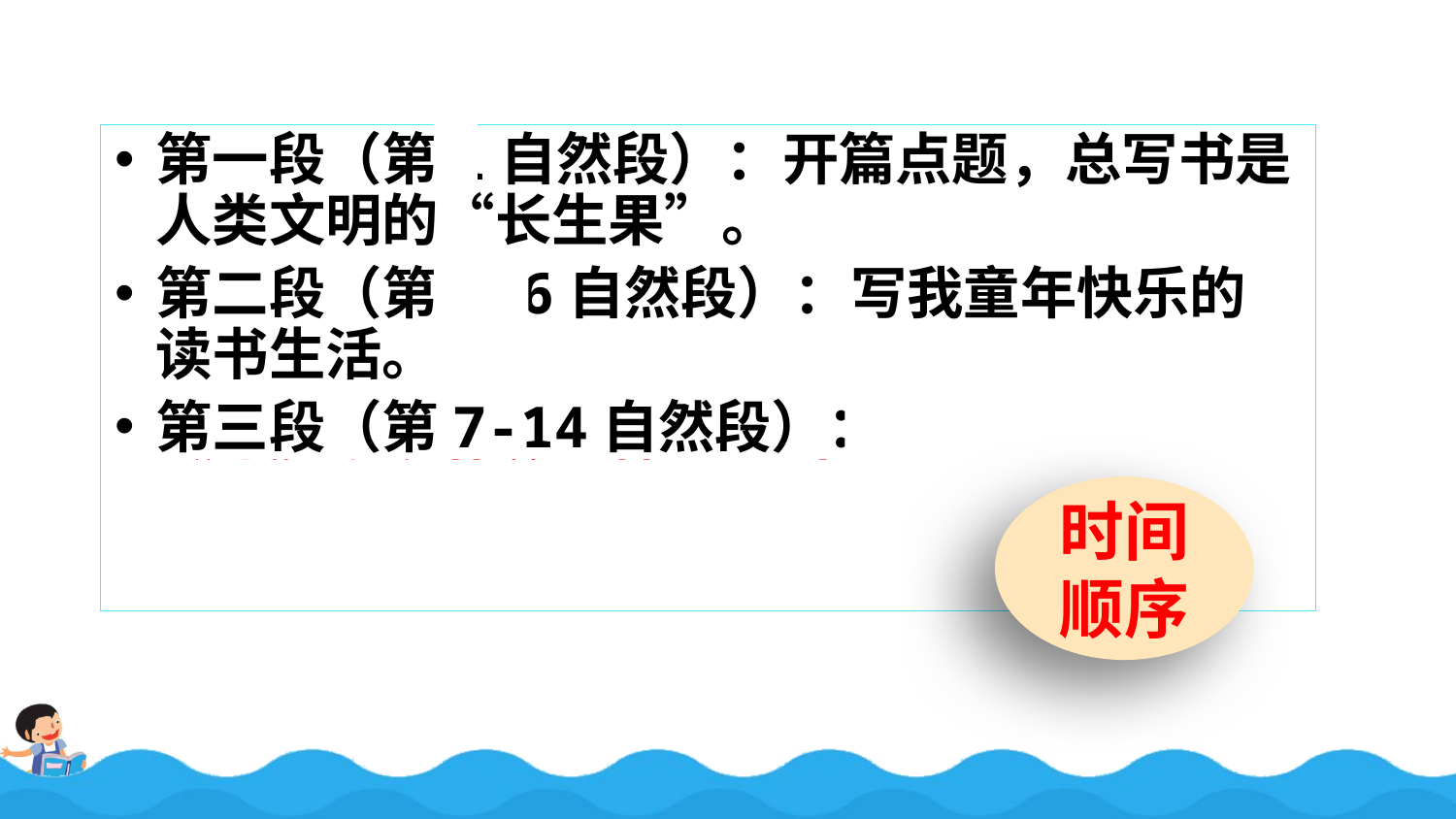

第一段（第1自然段）：开篇点题，总写书是人类文明的“长生果”。
第二段（第2-6自然段）：写我童年快乐的读书生活。
第三段（第7-14自然段）：写课外书籍给了“我”许多营养，特别是对“我”的作文有很大的帮助。

时间顺序